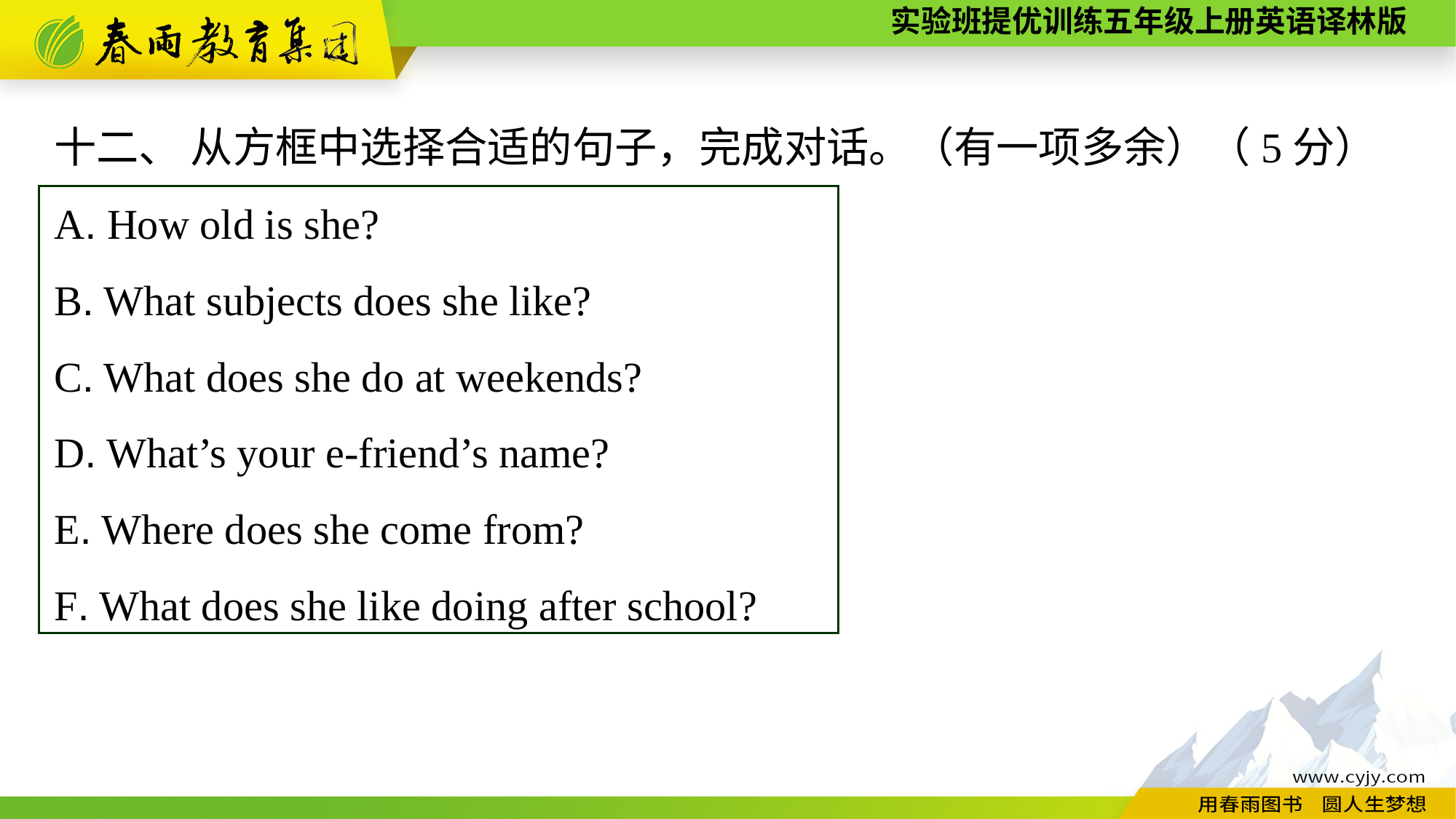

十二、 从方框中选择合适的句子，完成对话。（有一项多余）（5分）
A. How old is she?
B. What subjects does she like?
C. What does she do at weekends?
D. What’s your e-friend’s name?
E. Where does she come from?
F. What does she like doing after school?